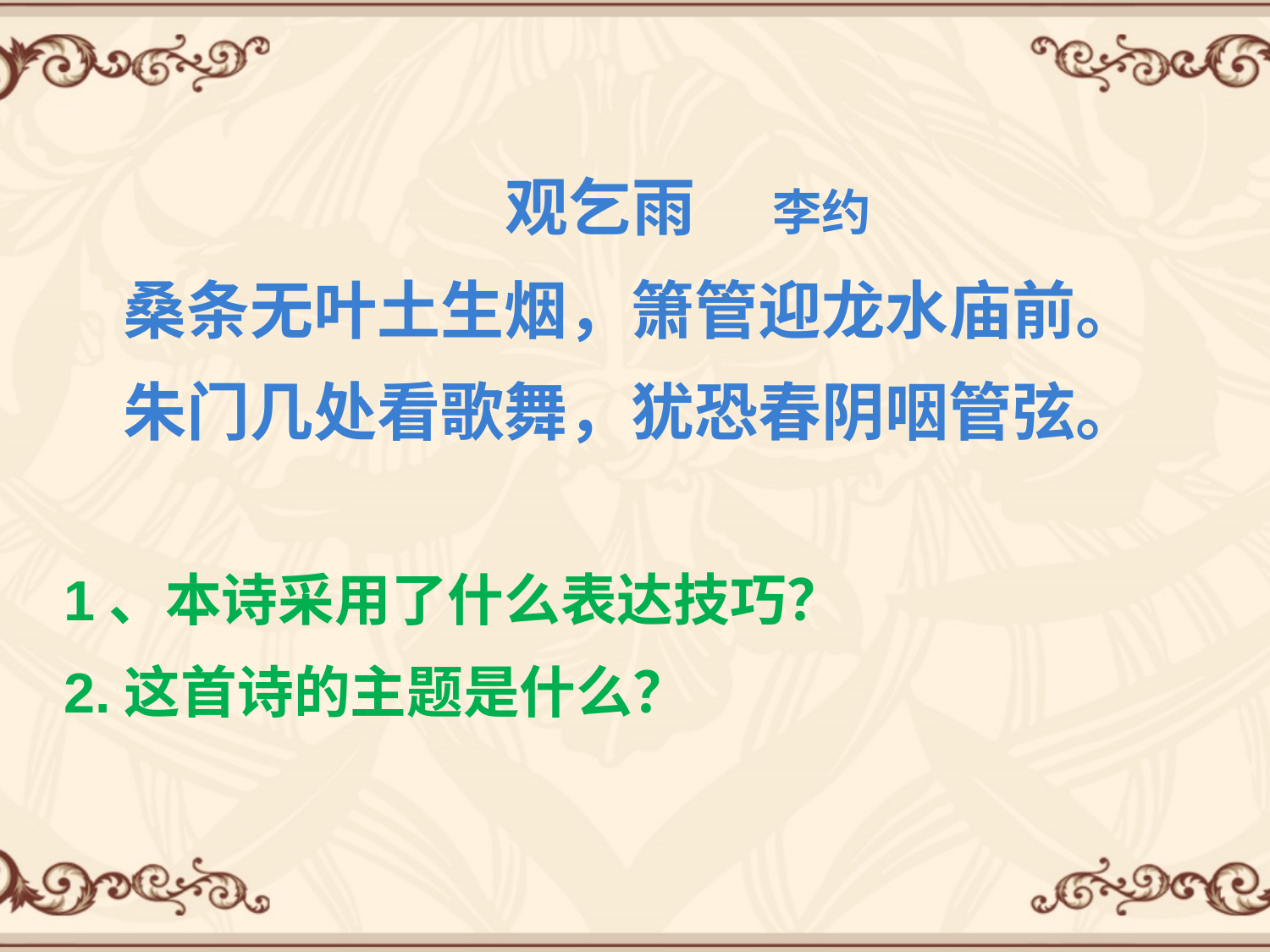

观乞雨      李约
桑条无叶土生烟，箫管迎龙水庙前。
朱门几处看歌舞，犹恐春阴咽管弦。

1、本诗采用了什么表达技巧？
2.这首诗的主题是什么？